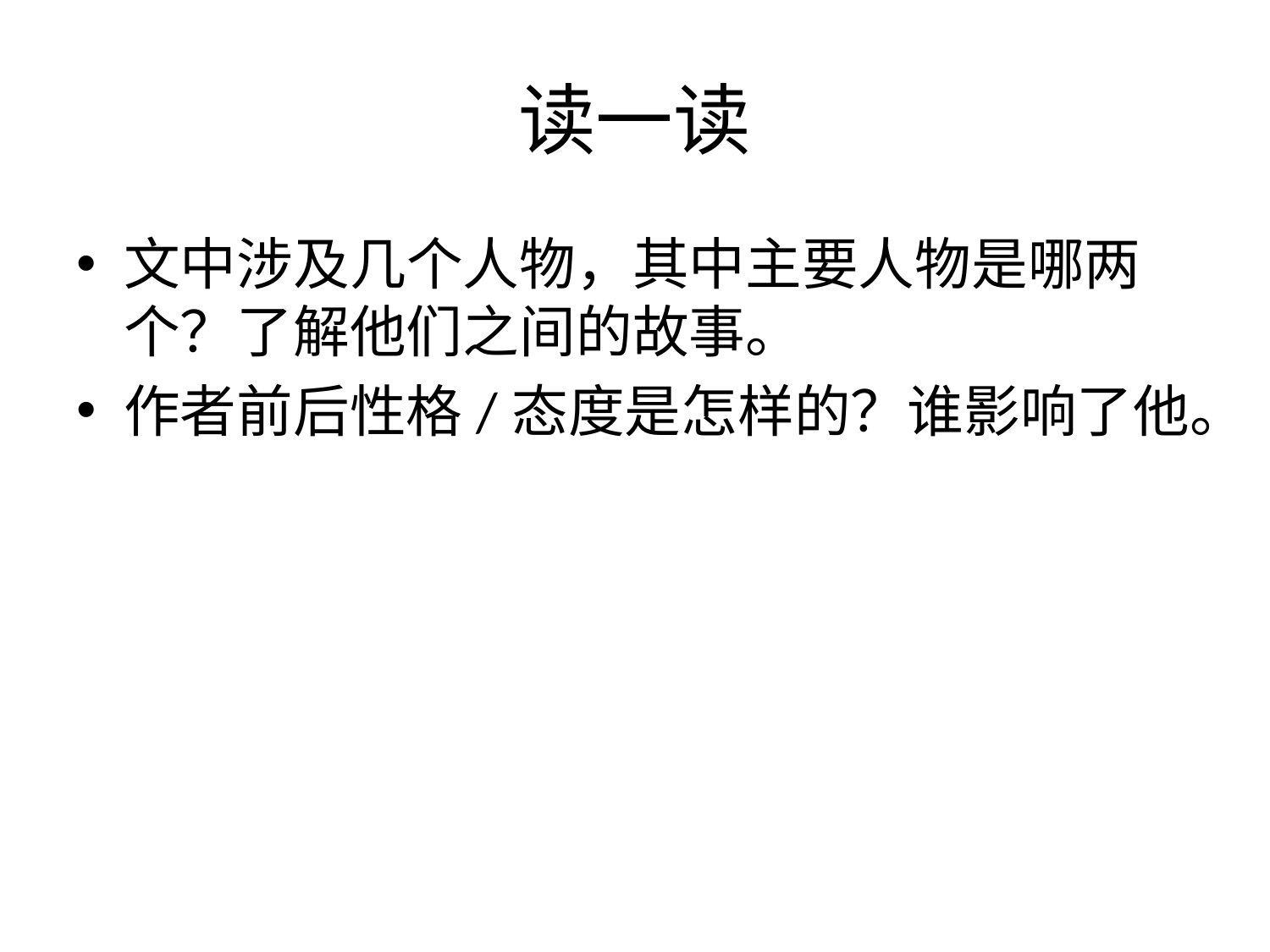

# 读一读
文中涉及几个人物，其中主要人物是哪两个？了解他们之间的故事。
作者前后性格/态度是怎样的？谁影响了他。